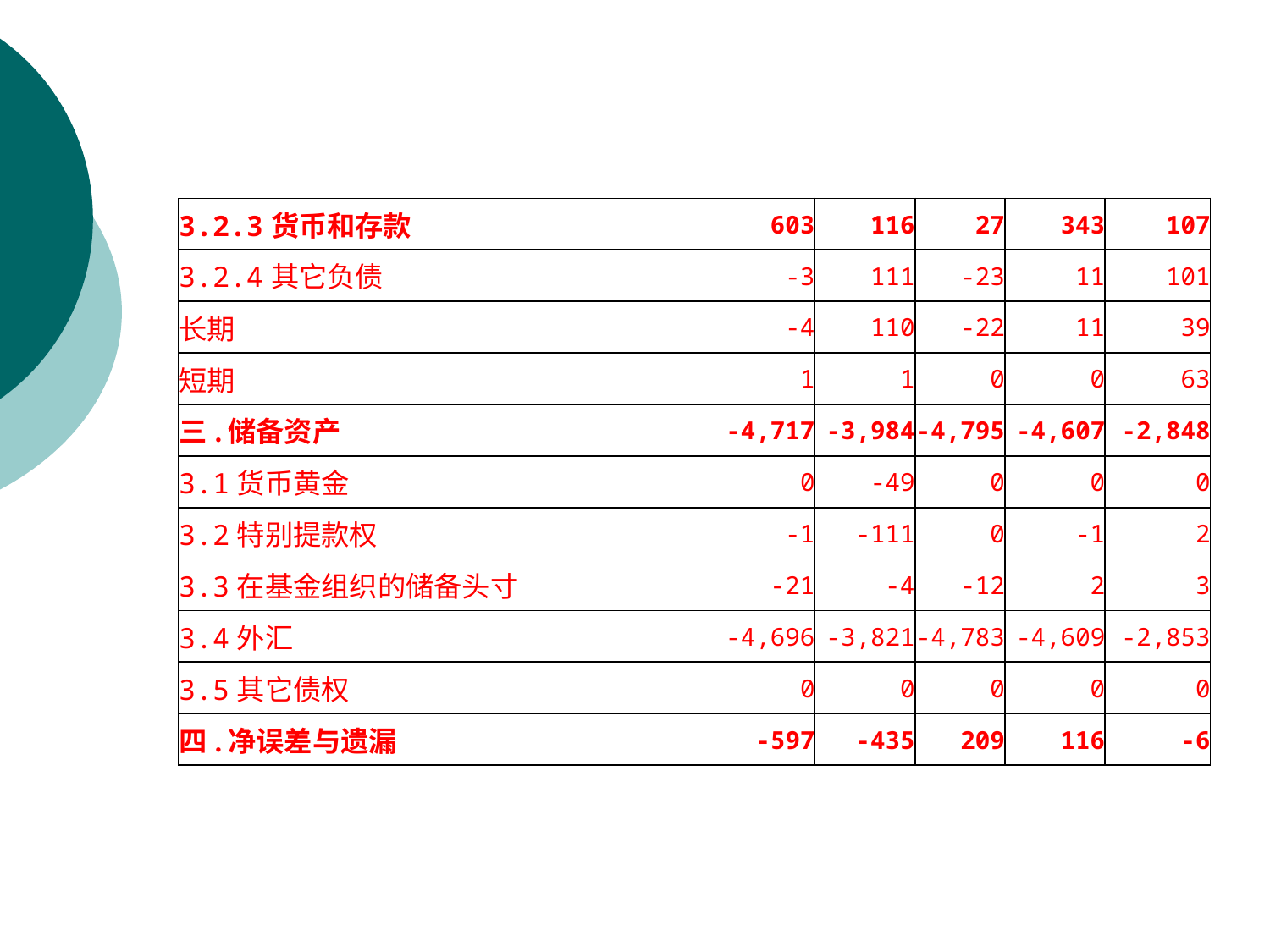

| 3.2.3货币和存款 | 603 | 116 | 27 | 343 | 107 |
| --- | --- | --- | --- | --- | --- |
| 3.2.4其它负债 | -3 | 111 | -23 | 11 | 101 |
| 长期 | -4 | 110 | -22 | 11 | 39 |
| 短期 | 1 | 1 | 0 | 0 | 63 |
| 三.储备资产 | -4,717 | -3,984 | -4,795 | -4,607 | -2,848 |
| 3.1货币黄金 | 0 | -49 | 0 | 0 | 0 |
| 3.2特别提款权 | -1 | -111 | 0 | -1 | 2 |
| 3.3在基金组织的储备头寸 | -21 | -4 | -12 | 2 | 3 |
| 3.4外汇 | -4,696 | -3,821 | -4,783 | -4,609 | -2,853 |
| 3.5其它债权 | 0 | 0 | 0 | 0 | 0 |
| 四.净误差与遗漏 | -597 | -435 | 209 | 116 | -6 |